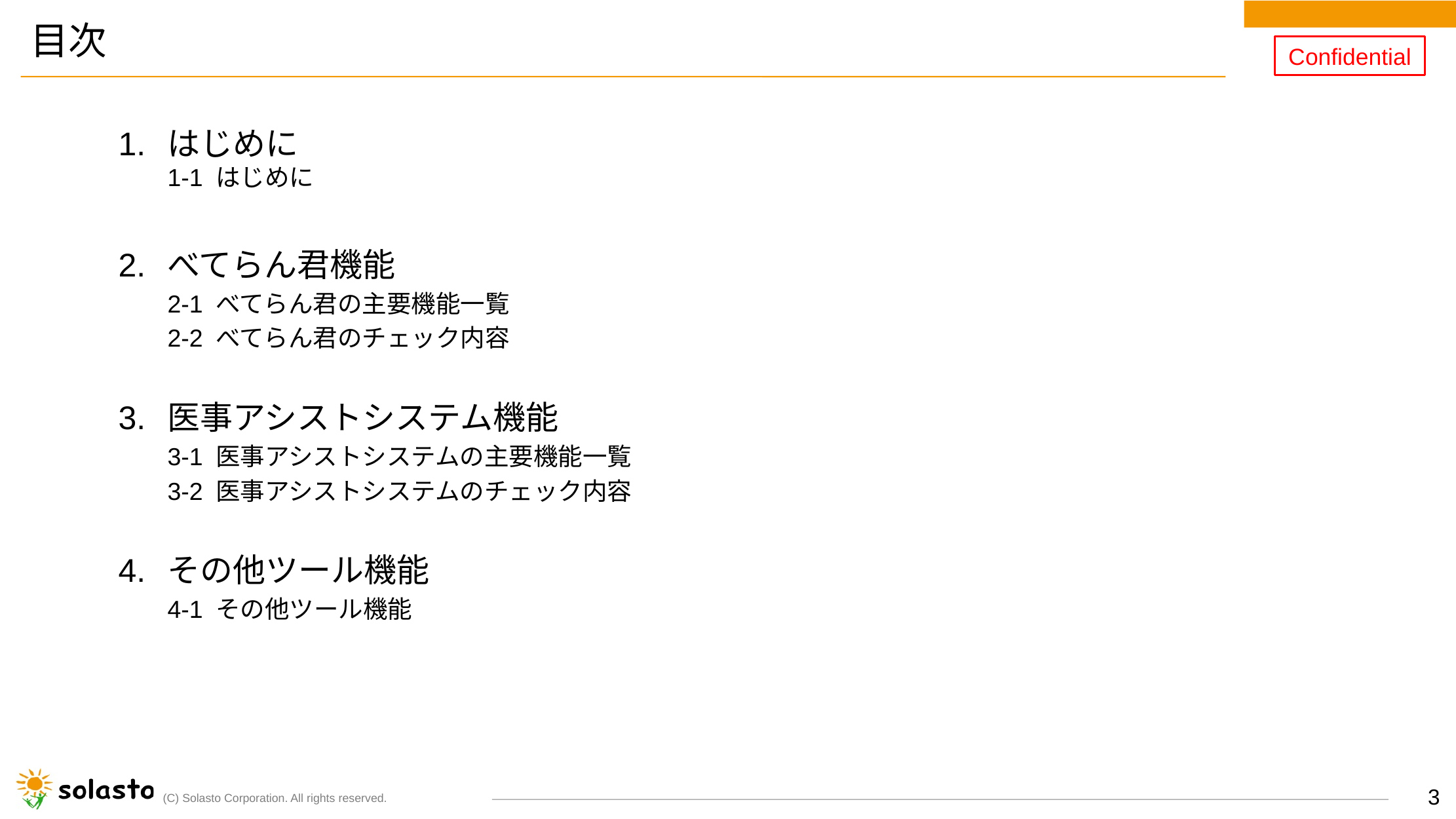

# 目次
はじめに
1-1 はじめに

べてらん君機能
2-1 べてらん君の主要機能一覧
2-2 べてらん君のチェック内容

医事アシストシステム機能
3-1 医事アシストシステムの主要機能一覧
3-2 医事アシストシステムのチェック内容

その他ツール機能
4-1 その他ツール機能